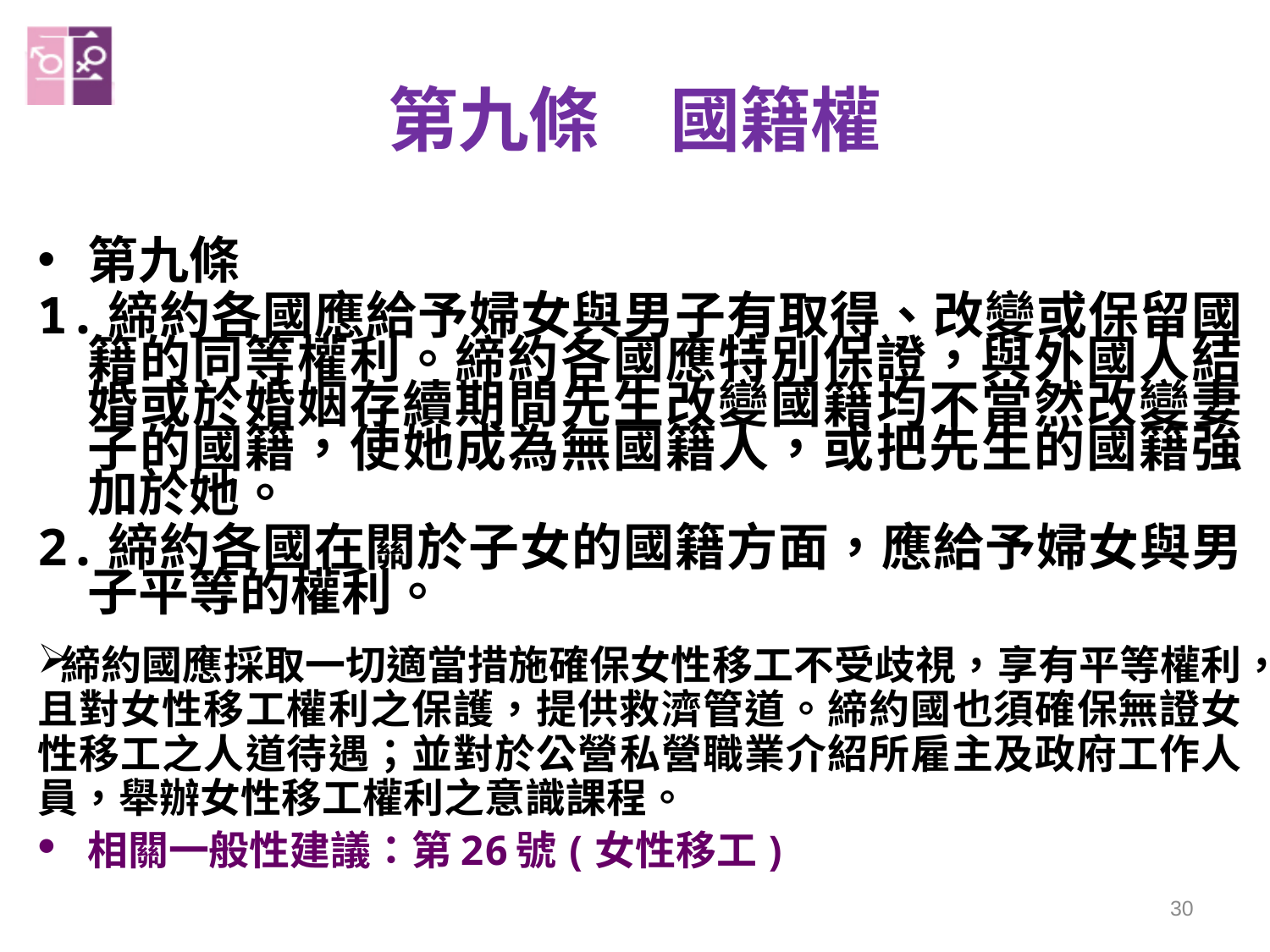

# 第九條　國籍權
第九條
1.締約各國應給予婦女與男子有取得、改變或保留國籍的同等權利。締約各國應特別保證，與外國人結婚或於婚姻存續期間先生改變國籍均不當然改變妻子的國籍，使她成為無國籍人，或把先生的國籍強加於她。
2.締約各國在關於子女的國籍方面，應給予婦女與男子平等的權利。
締約國應採取一切適當措施確保女性移工不受歧視，享有平等權利，且對女性移工權利之保護，提供救濟管道。締約國也須確保無證女性移工之人道待遇；並對於公營私營職業介紹所雇主及政府工作人員，舉辦女性移工權利之意識課程。
相關一般性建議：第26號(女性移工)

30